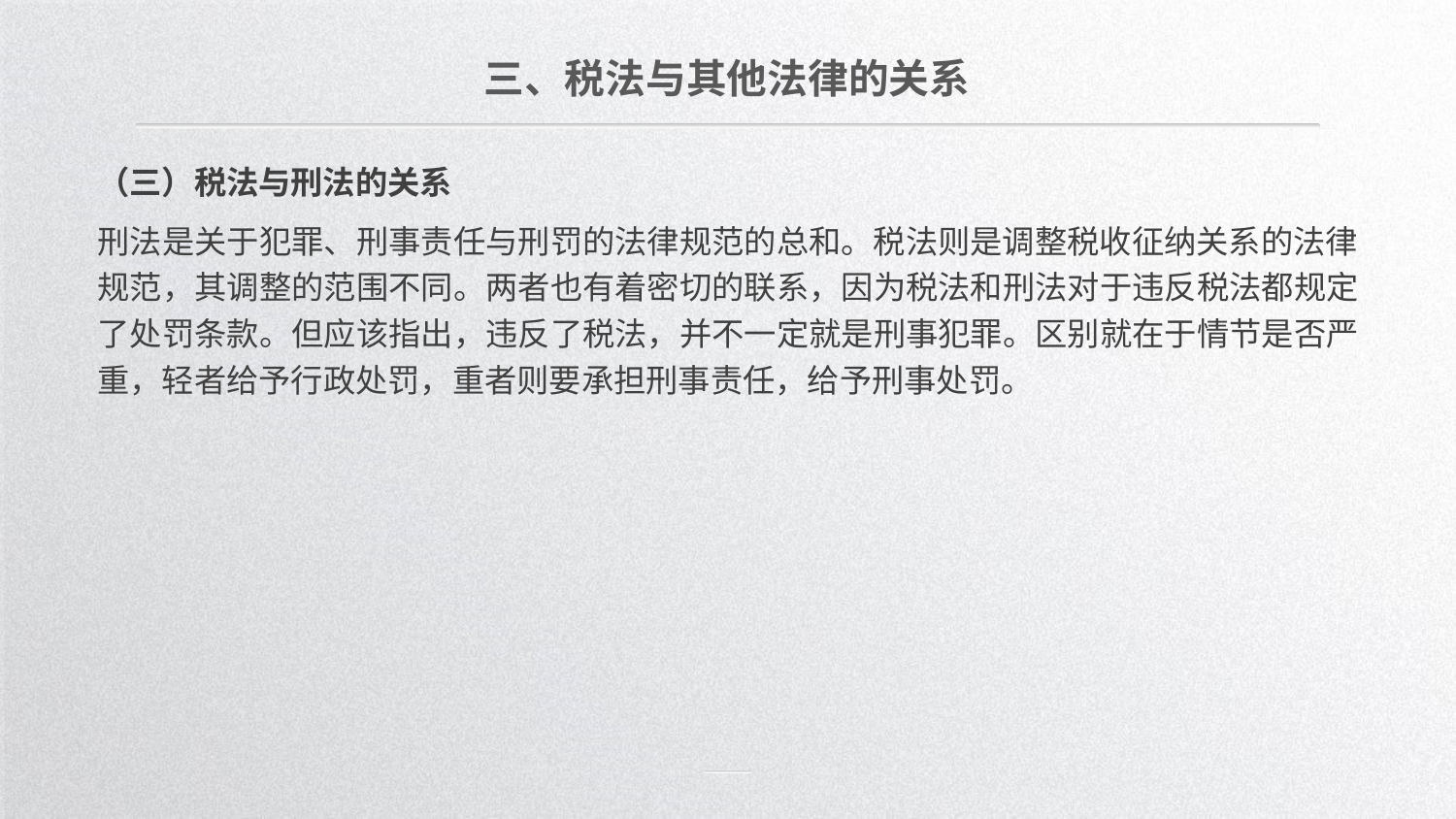

三、税法与其他法律的关系
（三）税法与刑法的关系
刑法是关于犯罪、刑事责任与刑罚的法律规范的总和。税法则是调整税收征纳关系的法律规范，其调整的范围不同。两者也有着密切的联系，因为税法和刑法对于违反税法都规定了处罚条款。但应该指出，违反了税法，并不一定就是刑事犯罪。区别就在于情节是否严重，轻者给予行政处罚，重者则要承担刑事责任，给予刑事处罚。